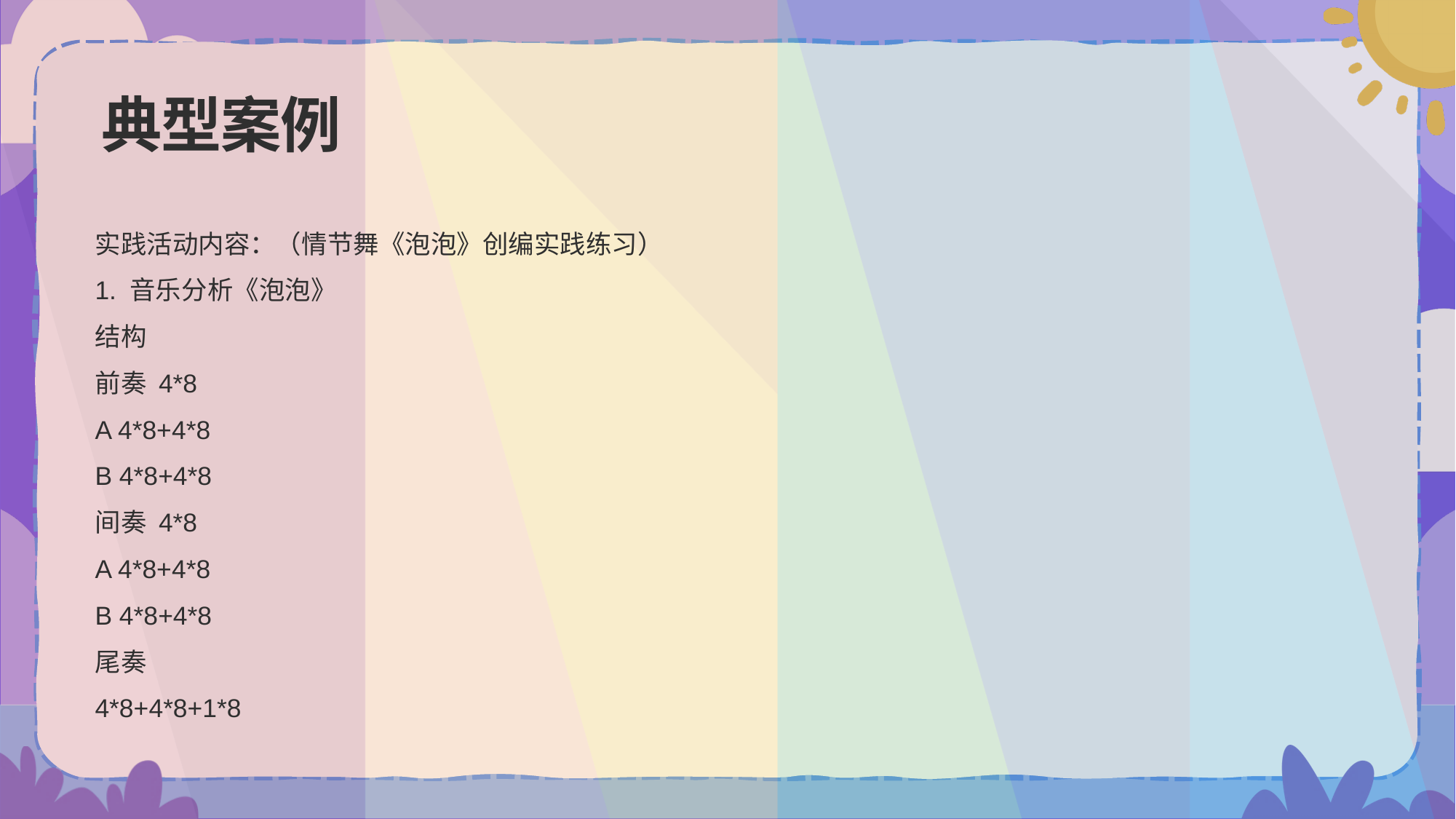

# 典型案例
实践活动内容：（情节舞《泡泡》创编实践练习）
1. 音乐分析《泡泡》
结构
前奏 4*8
A 4*8+4*8
B 4*8+4*8
间奏 4*8
A 4*8+4*8
B 4*8+4*8
尾奏
4*8+4*8+1*8